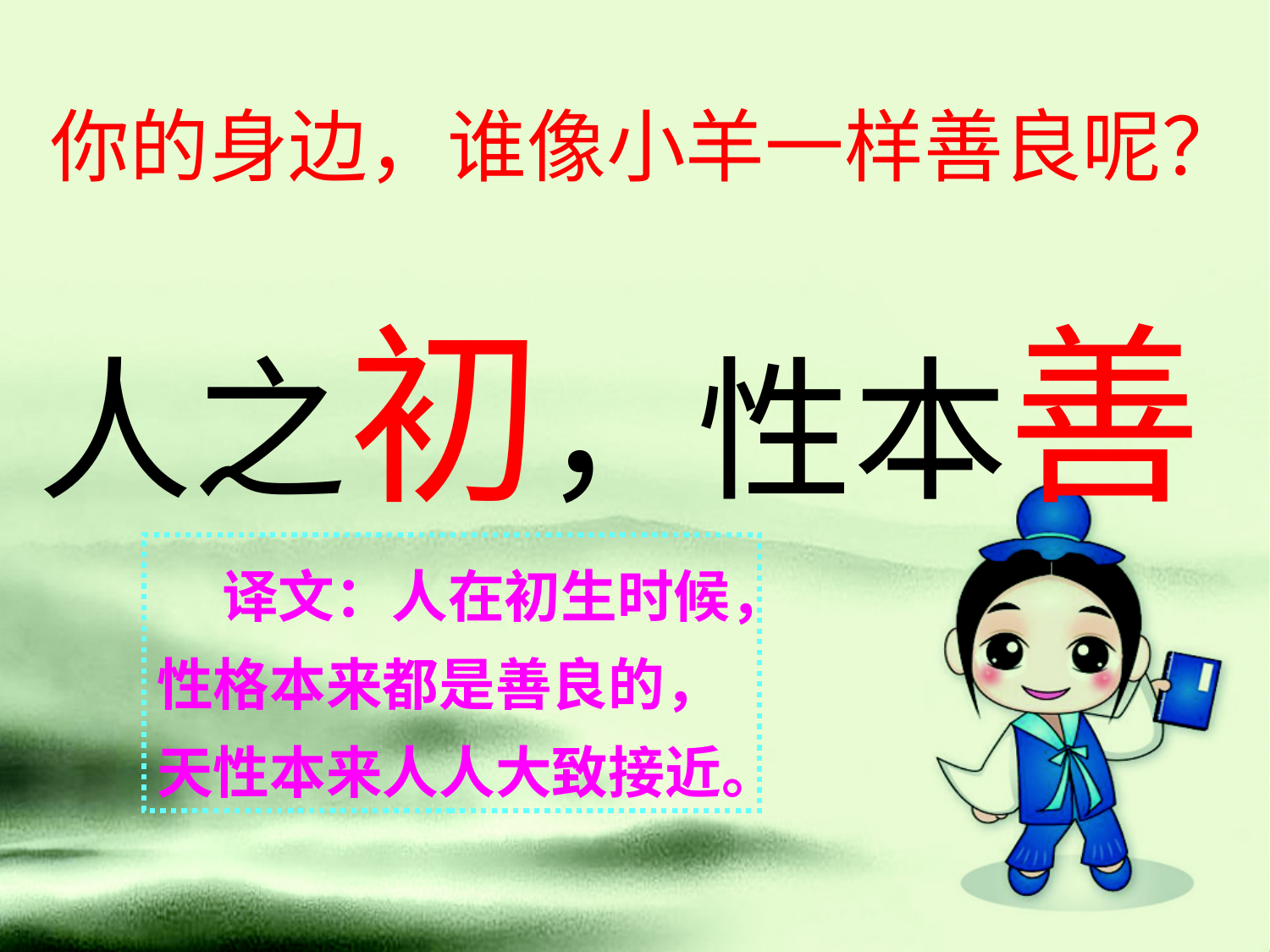

你的身边，谁像小羊一样善良呢？
人之初，性本善
    译文：人在初生时候，性格本来都是善良的，天性本来人人大致接近。